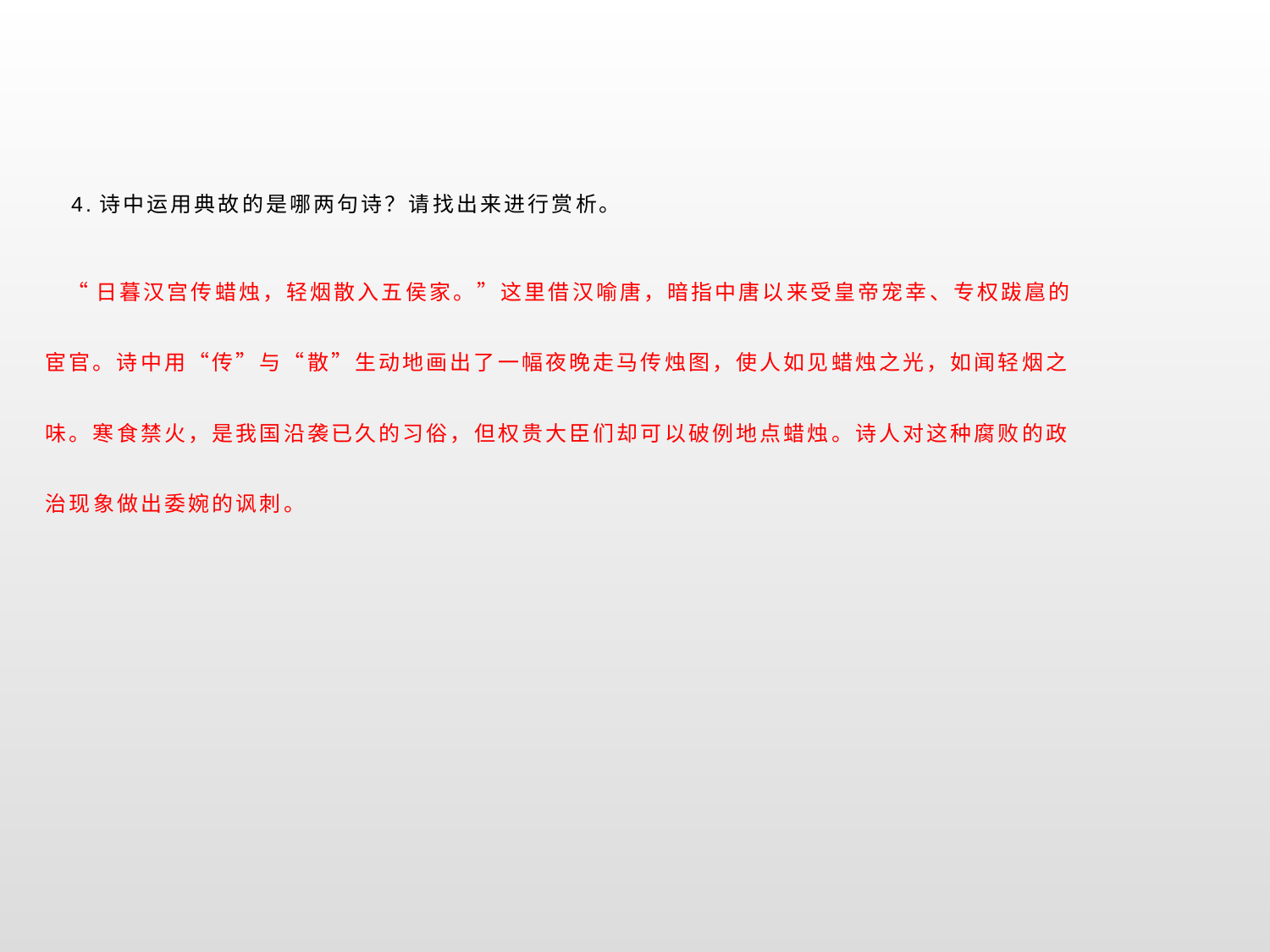

4.诗中运用典故的是哪两句诗？请找出来进行赏析。
   “日暮汉宫传蜡烛，轻烟散入五侯家。”这里借汉喻唐，暗指中唐以来受皇帝宠幸、专权跋扈的宦官。诗中用“传”与“散”生动地画出了一幅夜晚走马传烛图，使人如见蜡烛之光，如闻轻烟之味。寒食禁火，是我国沿袭已久的习俗，但权贵大臣们却可以破例地点蜡烛。诗人对这种腐败的政治现象做出委婉的讽刺。